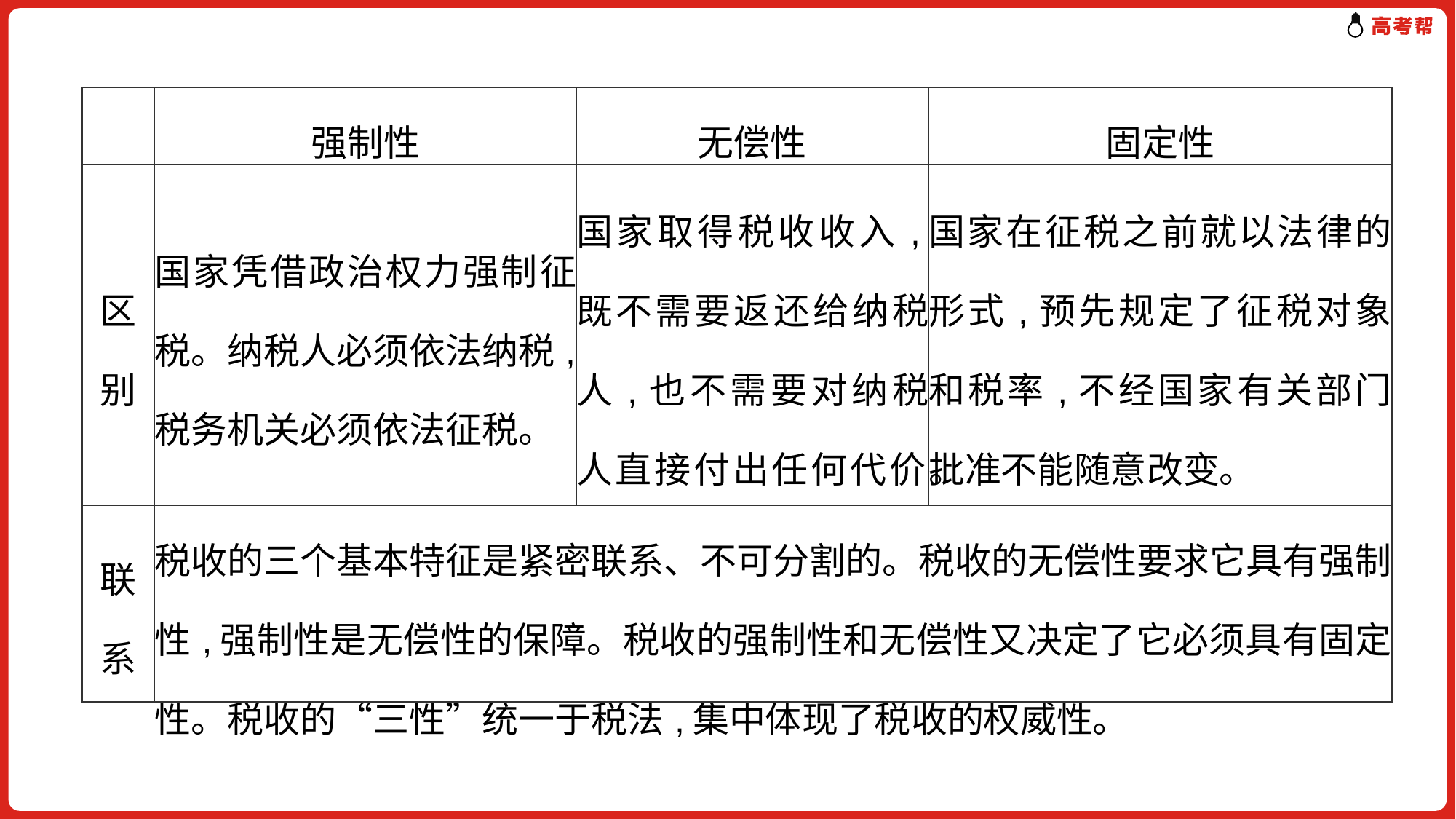

|  | 强制性 | 无偿性 | 固定性 |
| --- | --- | --- | --- |
| 区别 | 国家凭借政治权力强制征税。纳税人必须依法纳税,税务机关必须依法征税。 | 国家取得税收收入,既不需要返还给纳税人,也不需要对纳税人直接付出任何代价。 | 国家在征税之前就以法律的形式,预先规定了征税对象和税率,不经国家有关部门批准不能随意改变。 |
| 联系 | 税收的三个基本特征是紧密联系、不可分割的。税收的无偿性要求它具有强制性,强制性是无偿性的保障。税收的强制性和无偿性又决定了它必须具有固定性。税收的“三性”统一于税法,集中体现了税收的权威性。 |  |  |